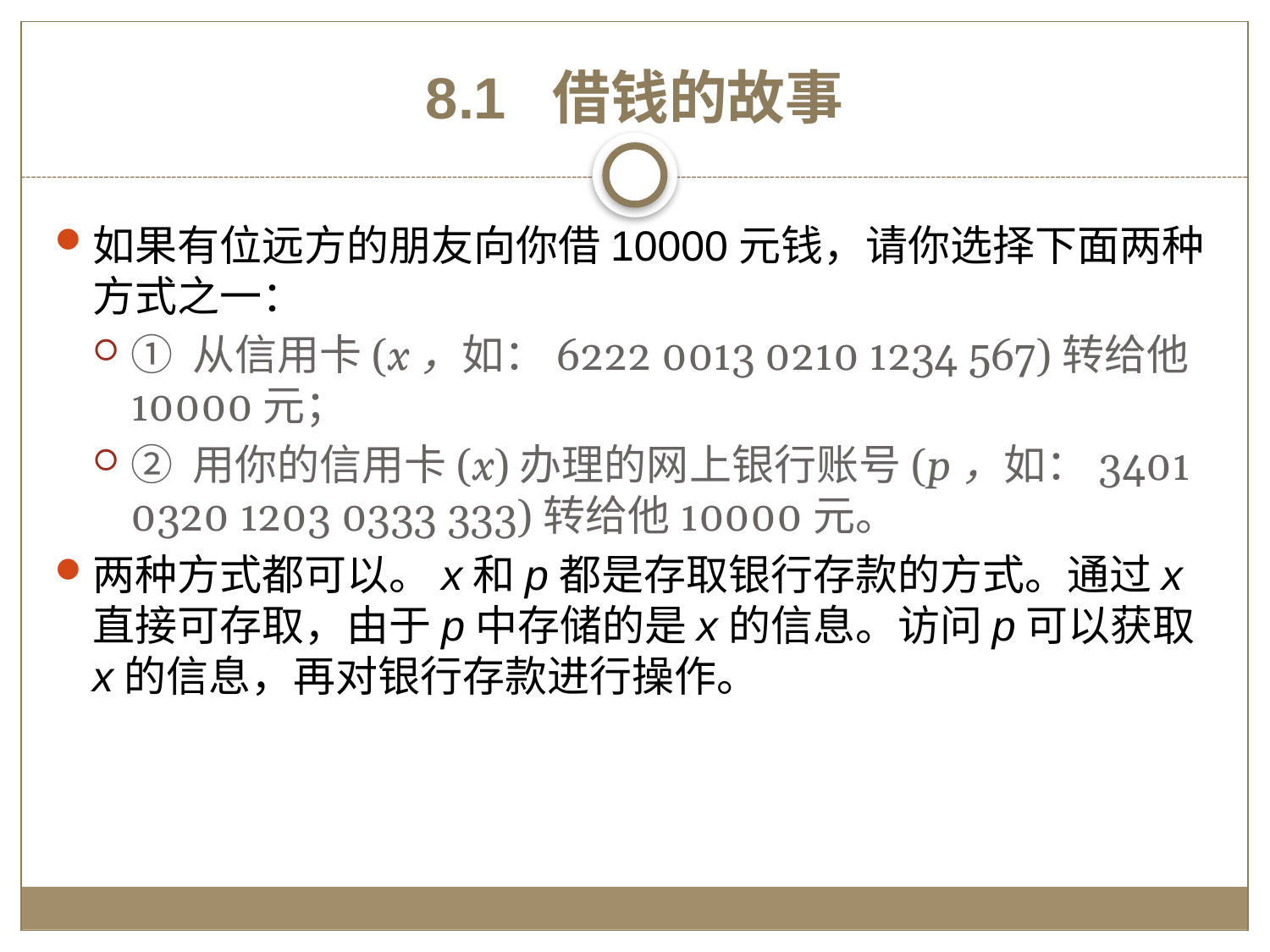

# 8.1  借钱的故事
如果有位远方的朋友向你借10000元钱，请你选择下面两种方式之一：
① 从信用卡(x，如：6222 0013 0210 1234 567)转给他10000元；
② 用你的信用卡(x)办理的网上银行账号(p，如：3401 0320 1203 0333 333)转给他10000元。
两种方式都可以。x和p都是存取银行存款的方式。通过x直接可存取，由于p中存储的是x的信息。访问p可以获取x的信息，再对银行存款进行操作。